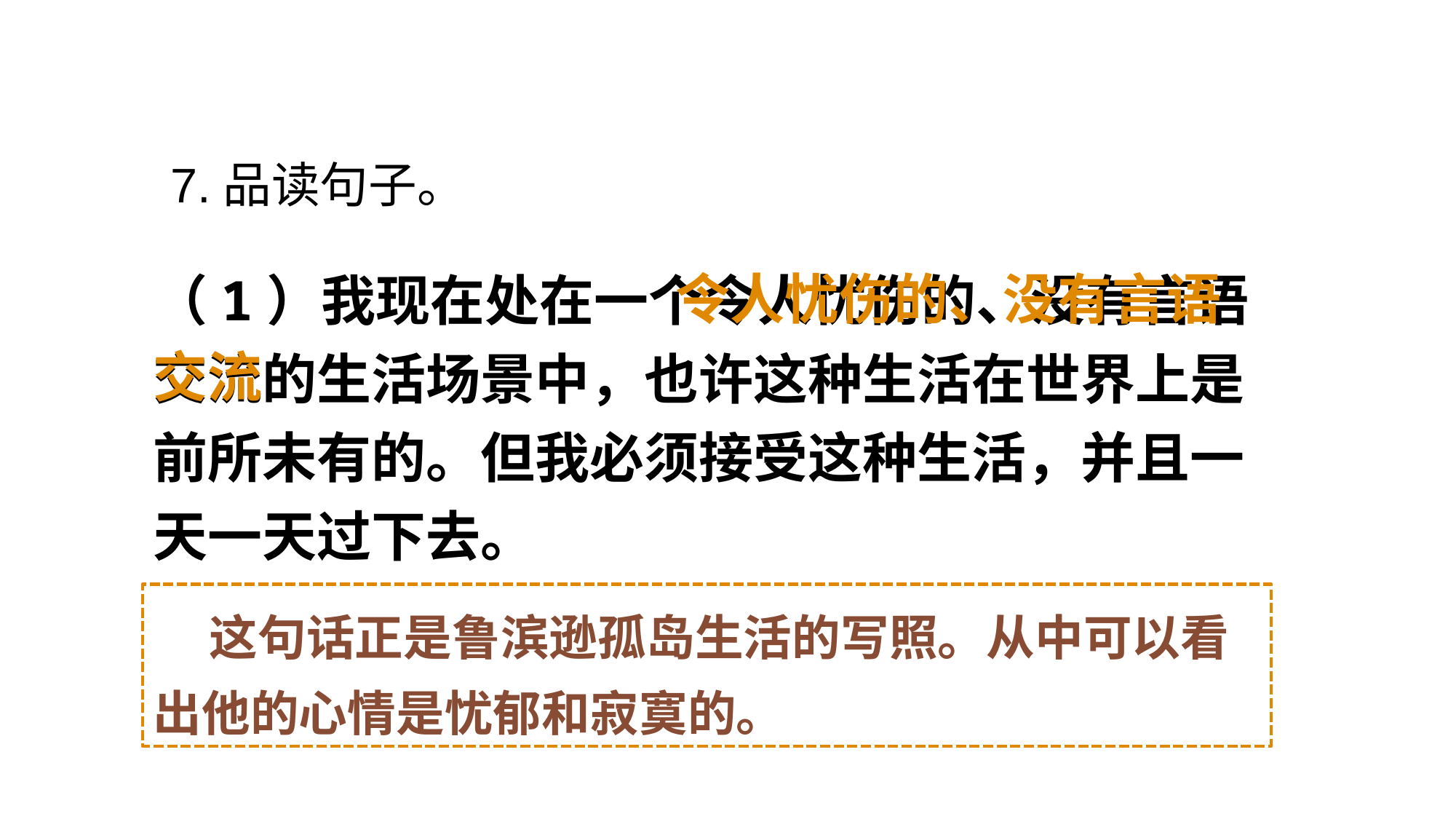

7.品读句子。
（1）我现在处在一个令人忧伤的、没有言语交流的生活场景中，也许这种生活在世界上是前所未有的。但我必须接受这种生活，并且一天一天过下去。
令人忧伤的、没有言语
交流
    这句话正是鲁滨逊孤岛生活的写照。从中可以看出他的心情是忧郁和寂寞的。